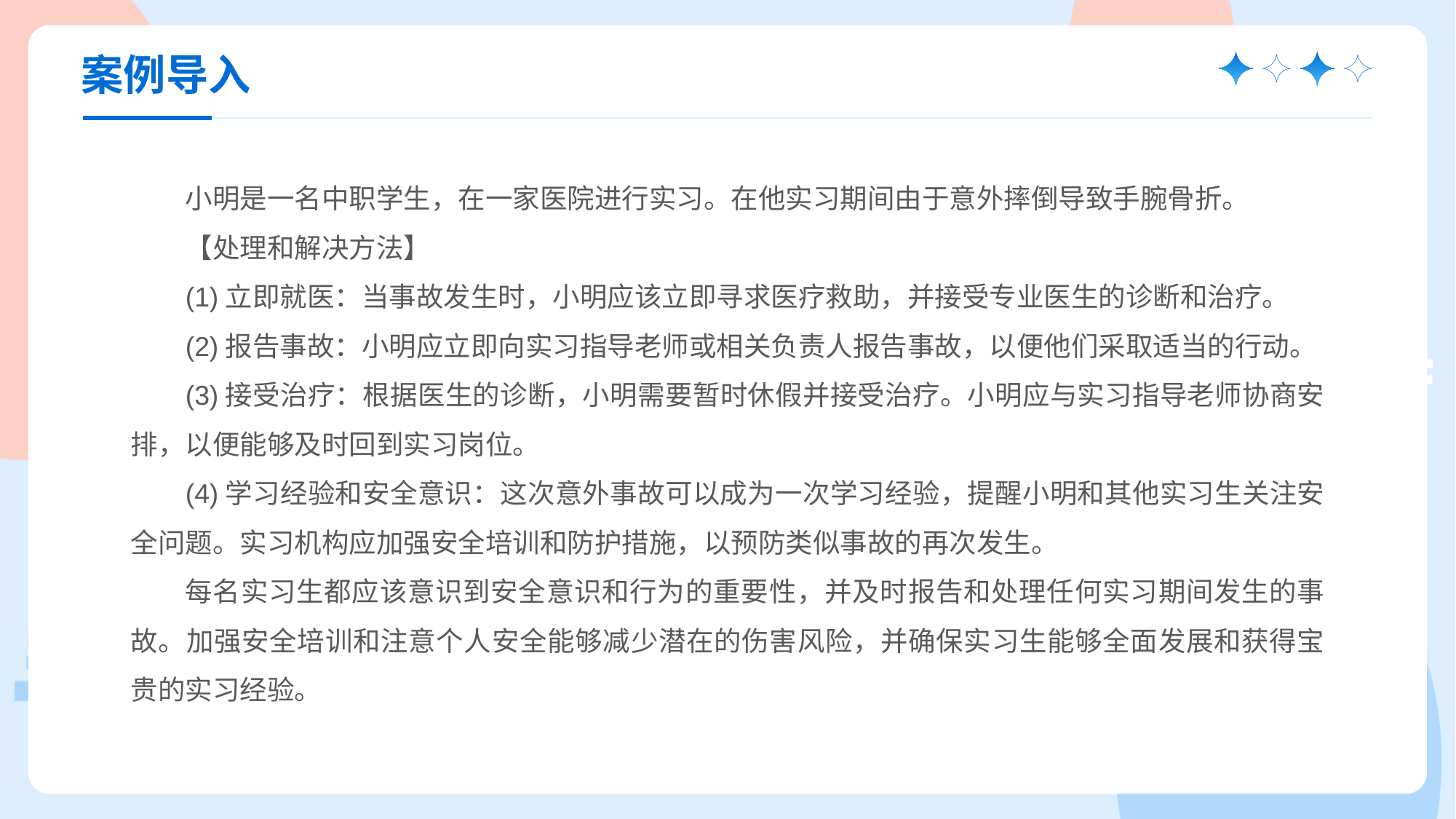

案例导入
小明是一名中职学生，在一家医院进行实习。在他实习期间由于意外摔倒导致手腕骨折。
【处理和解决方法】
(1)立即就医：当事故发生时，小明应该立即寻求医疗救助，并接受专业医生的诊断和治疗。
(2)报告事故：小明应立即向实习指导老师或相关负责人报告事故，以便他们采取适当的行动。
(3)接受治疗：根据医生的诊断，小明需要暂时休假并接受治疗。小明应与实习指导老师协商安排，以便能够及时回到实习岗位。
(4)学习经验和安全意识：这次意外事故可以成为一次学习经验，提醒小明和其他实习生关注安全问题。实习机构应加强安全培训和防护措施，以预防类似事故的再次发生。
每名实习生都应该意识到安全意识和行为的重要性，并及时报告和处理任何实习期间发生的事故。加强安全培训和注意个人安全能够减少潜在的伤害风险，并确保实习生能够全面发展和获得宝贵的实习经验。